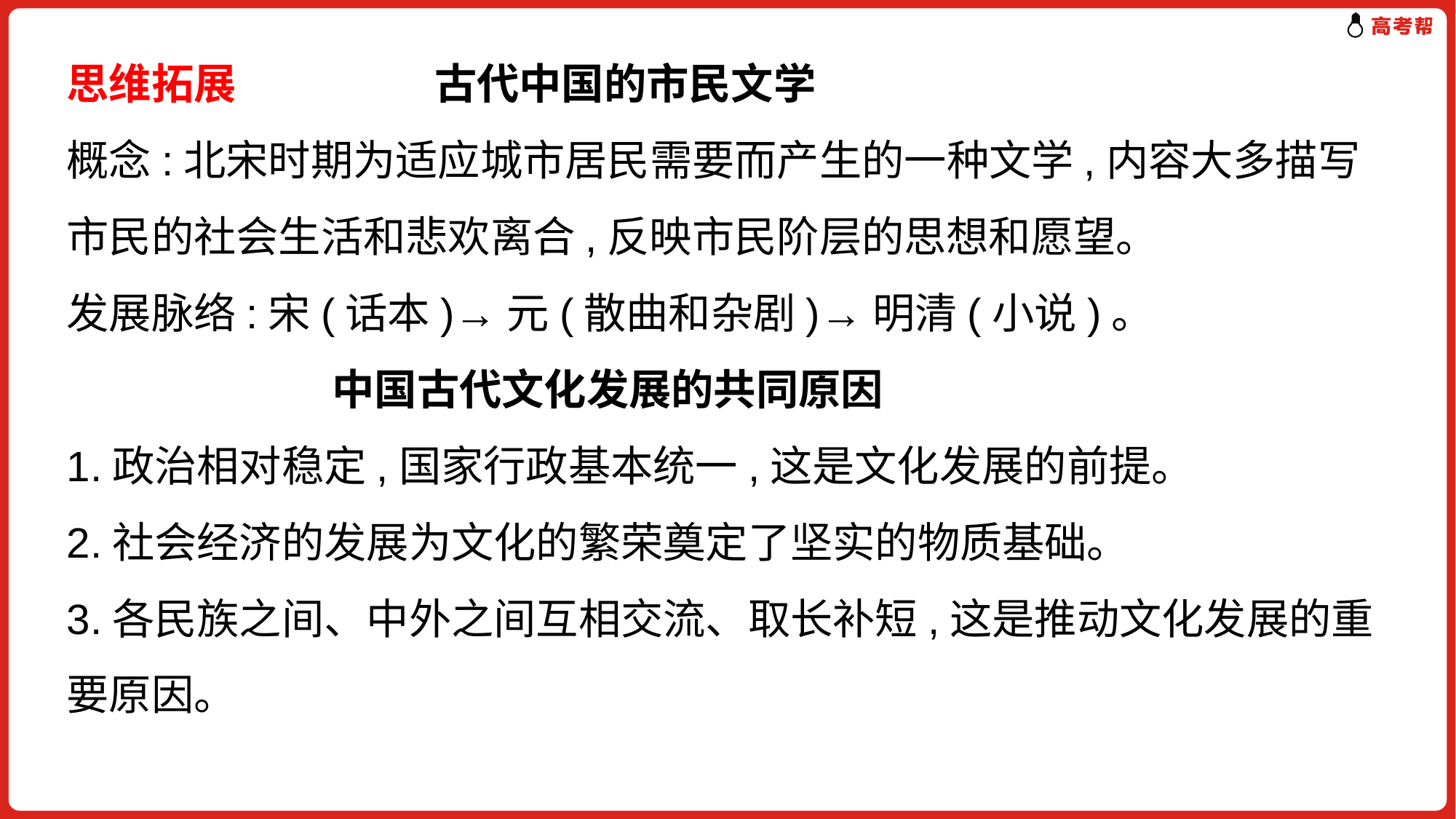

思维拓展　　            古代中国的市民文学
概念:北宋时期为适应城市居民需要而产生的一种文学,内容大多描写市民的社会生活和悲欢离合,反映市民阶层的思想和愿望。
发展脉络:宋(话本)→元(散曲和杂剧)→明清(小说)。
                           中国古代文化发展的共同原因
1.政治相对稳定,国家行政基本统一,这是文化发展的前提。
2.社会经济的发展为文化的繁荣奠定了坚实的物质基础。
3.各民族之间、中外之间互相交流、取长补短,这是推动文化发展的重要原因。